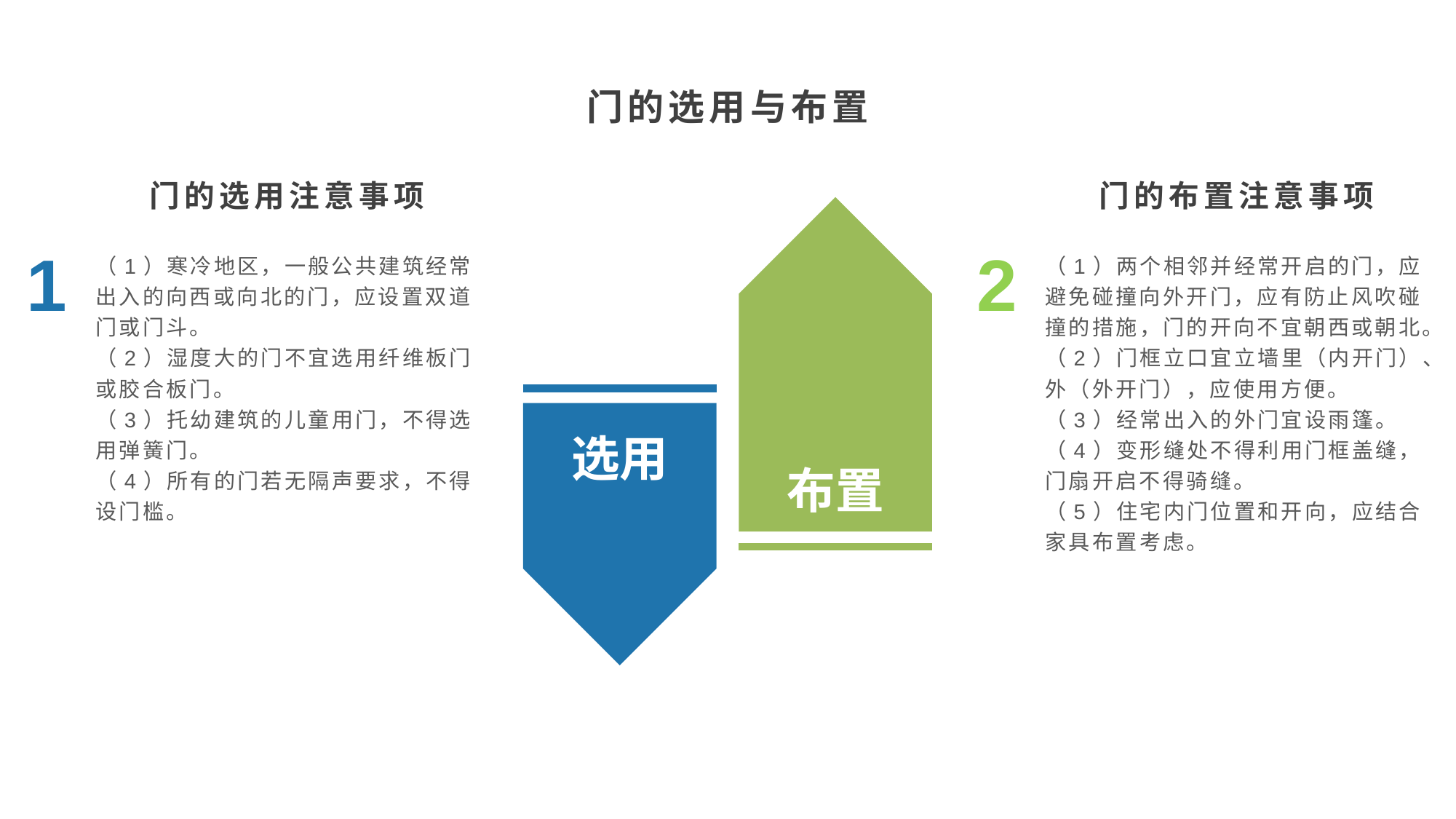

门的选用与布置
门的选用注意事项
门的布置注意事项
1
2
（1）寒冷地区，一般公共建筑经常出入的向西或向北的门，应设置双道门或门斗。
（2）湿度大的门不宜选用纤维板门或胶合板门。
（3）托幼建筑的儿童用门，不得选用弹簧门。
（4）所有的门若无隔声要求，不得设门槛。
（1）两个相邻并经常开启的门，应避免碰撞向外开门，应有防止风吹碰撞的措施，门的开向不宜朝西或朝北。
（2）门框立口宜立墙里（内开门）、外（外开门），应使用方便。
（3）经常出入的外门宜设雨篷。
（4）变形缝处不得利用门框盖缝，门扇开启不得骑缝。
（5）住宅内门位置和开向，应结合家具布置考虑。

选用

布置